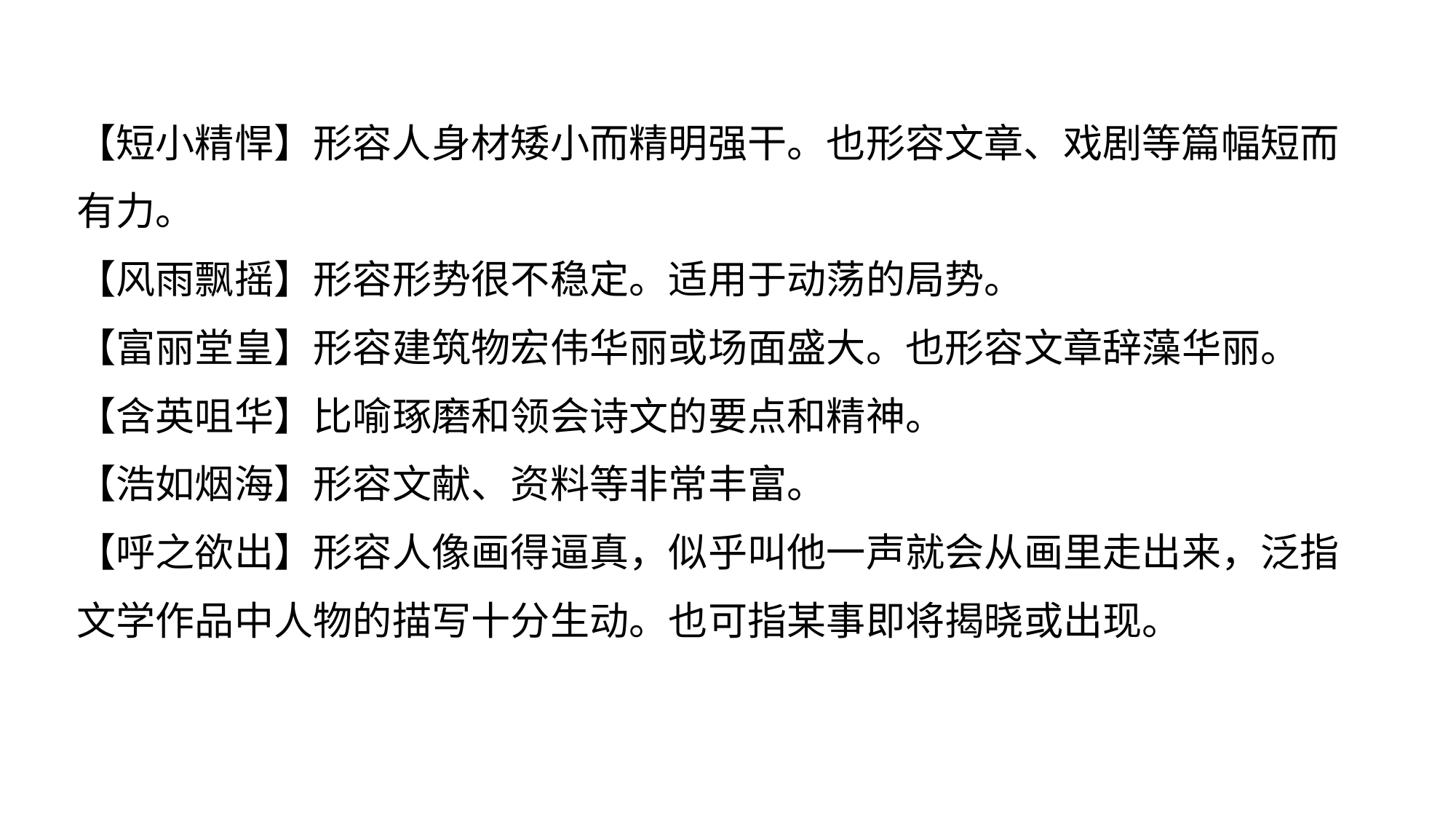

【短小精悍】形容人身材矮小而精明强干。也形容文章、戏剧等篇幅短而有力。
【风雨飘摇】形容形势很不稳定。适用于动荡的局势。
【富丽堂皇】形容建筑物宏伟华丽或场面盛大。也形容文章辞藻华丽。
【含英咀华】比喻琢磨和领会诗文的要点和精神。
【浩如烟海】形容文献、资料等非常丰富。
【呼之欲出】形容人像画得逼真，似乎叫他一声就会从画里走出来，泛指文学作品中人物的描写十分生动。也可指某事即将揭晓或出现。